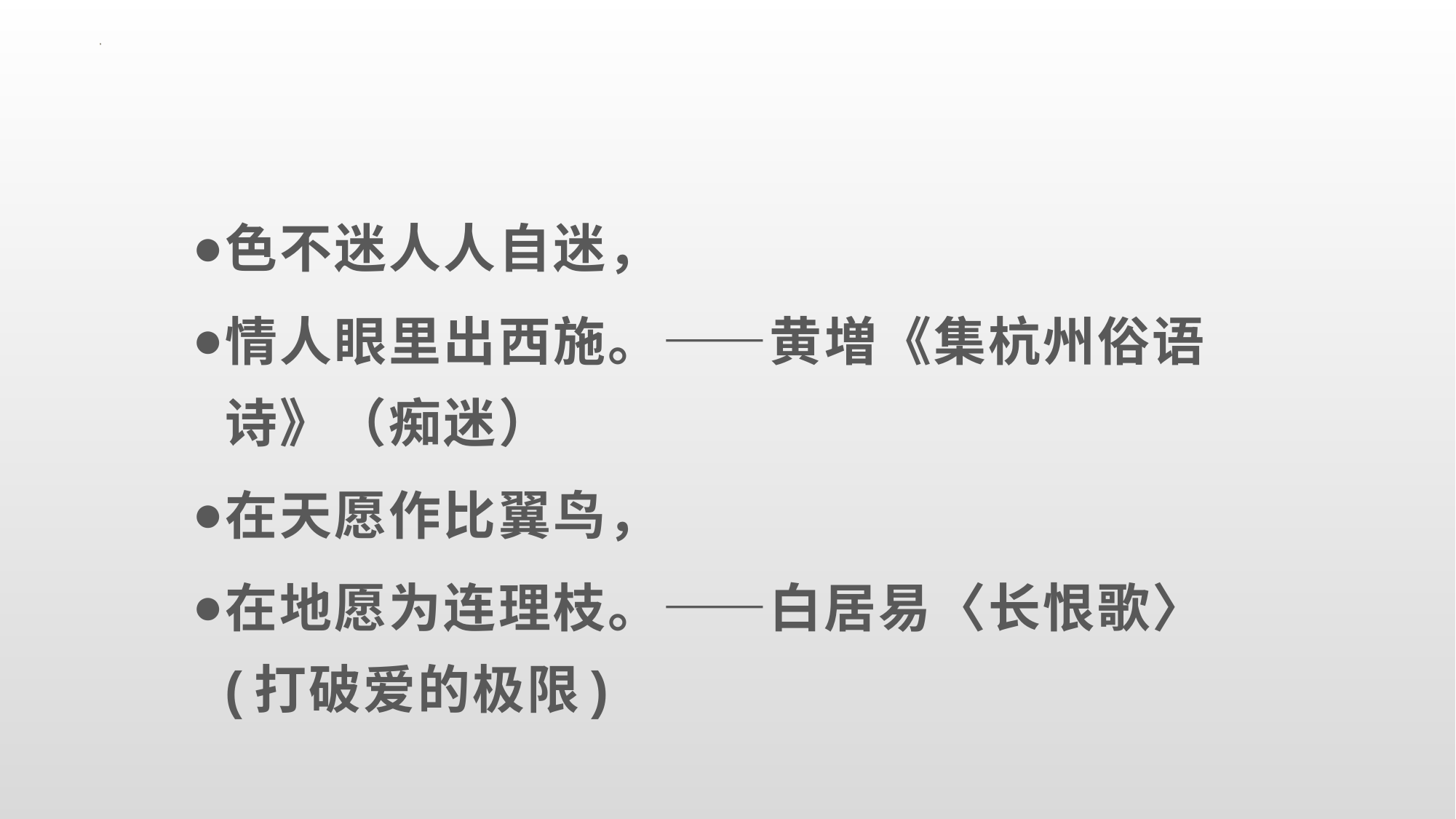

色不迷人人自迷，
情人眼里出西施。——黄増《集杭州俗语诗》（痴迷）
在天愿作比翼鸟，
在地愿为连理枝。——白居易〈长恨歌〉(打破爱的极限)